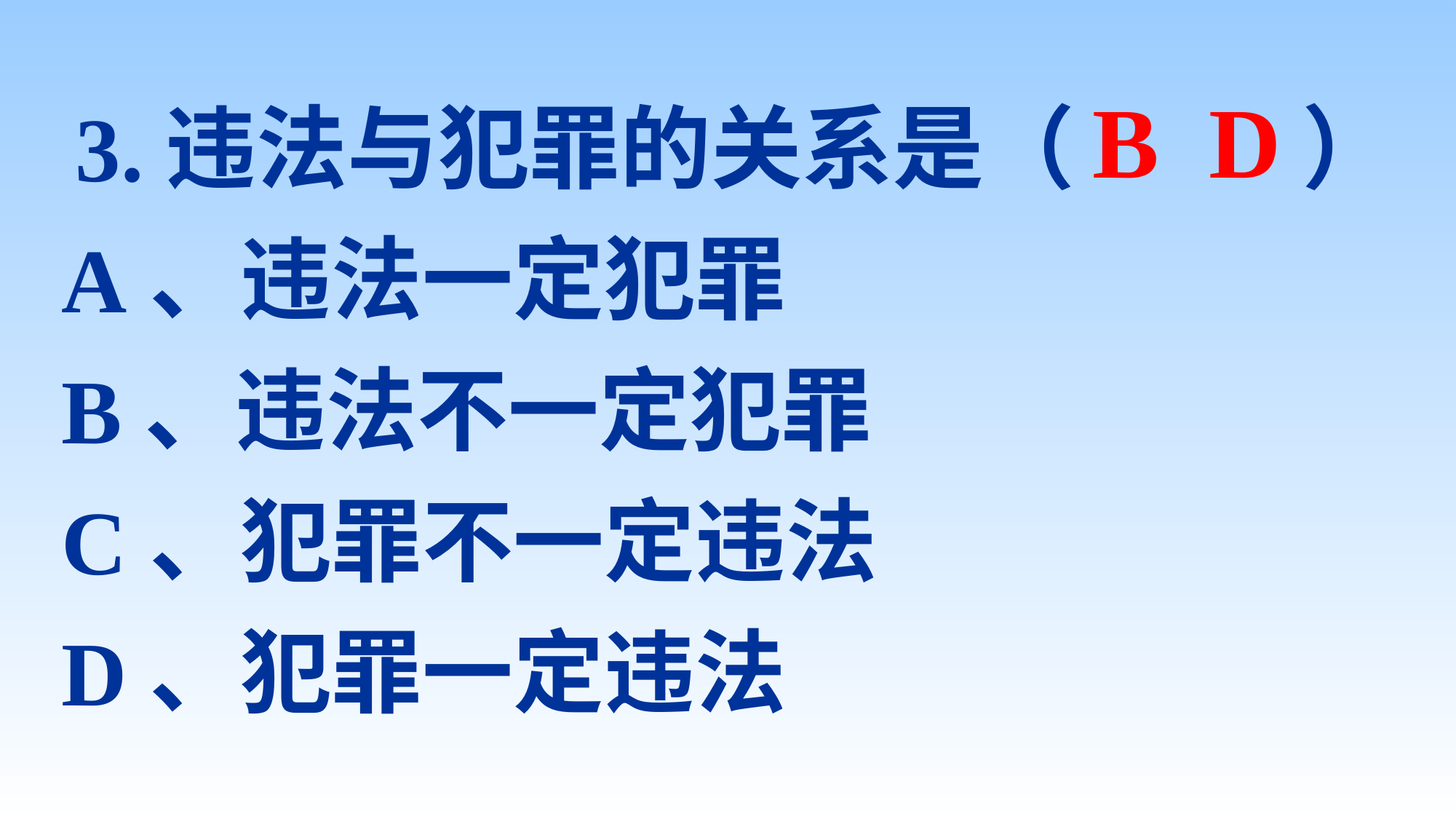

3.违法与犯罪的关系是（           ）
A、违法一定犯罪
B、违法不一定犯罪
C、犯罪不一定违法
D、犯罪一定违法
B  D